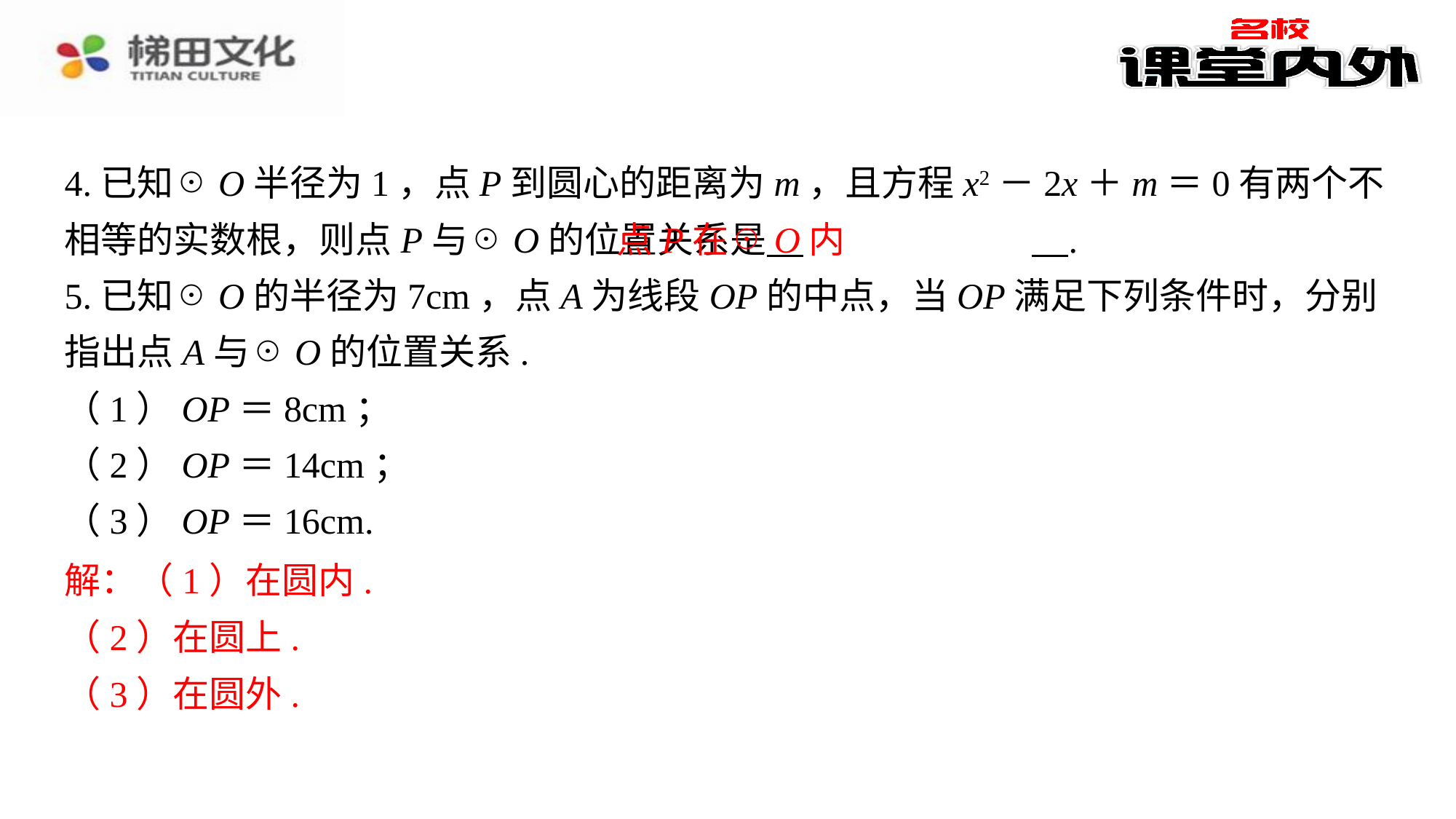

4.已知☉O半径为1，点P到圆心的距离为m，且方程x2－2x＋m＝0有两个不相等的实数根，则点P与☉O的位置关系是 　点P在☉O内　⁠.
5.已知☉O的半径为7cm，点A为线段OP的中点，当OP满足下列条件时，分别指出点A与☉O的位置关系.
（1）OP＝8cm；
（2）OP＝14cm；
（3）OP＝16cm.
解：（1）在圆内.⁠
（2）在圆上.⁠
（3）在圆外.⁠
点P在☉O内
解：（1）在圆内.
（2）在圆上.
（3）在圆外.